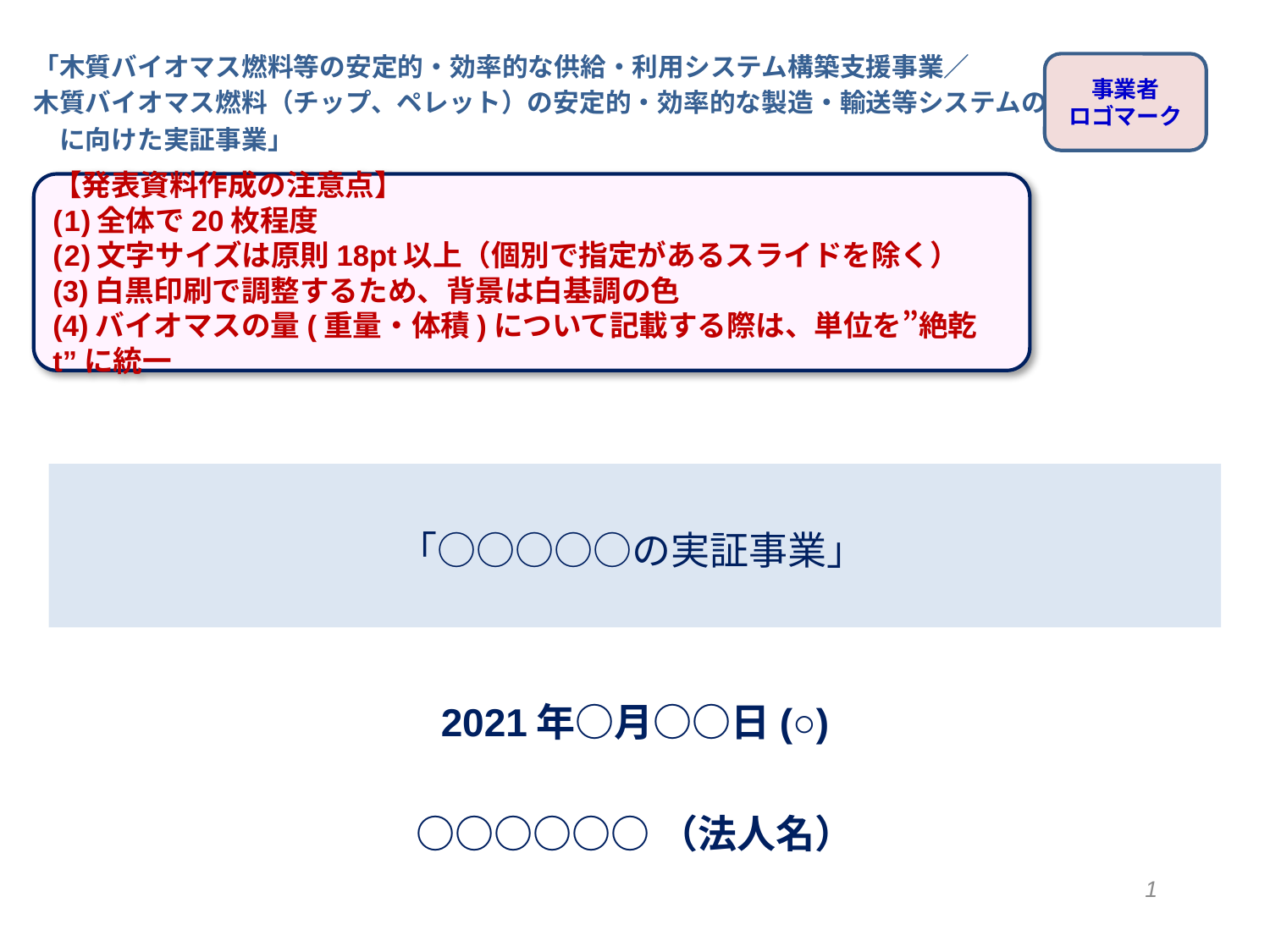

「木質バイオマス燃料等の安定的・効率的な供給・利用システム構築支援事業／
木質バイオマス燃料（チップ、ペレット）の安定的・効率的な製造・輸送等システムの構築
　に向けた実証事業」

事業者
ロゴマーク
【発表資料作成の注意点】
全体で20枚程度
文字サイズは原則18pt以上（個別で指定があるスライドを除く）
(3)白黒印刷で調整するため、背景は白基調の色
(4)バイオマスの量(重量・体積)について記載する際は、単位を”絶乾t”に統一

# 「○○○○○の実証事業」

2021年○月○○日(○)
○○○○○○（法人名）
1